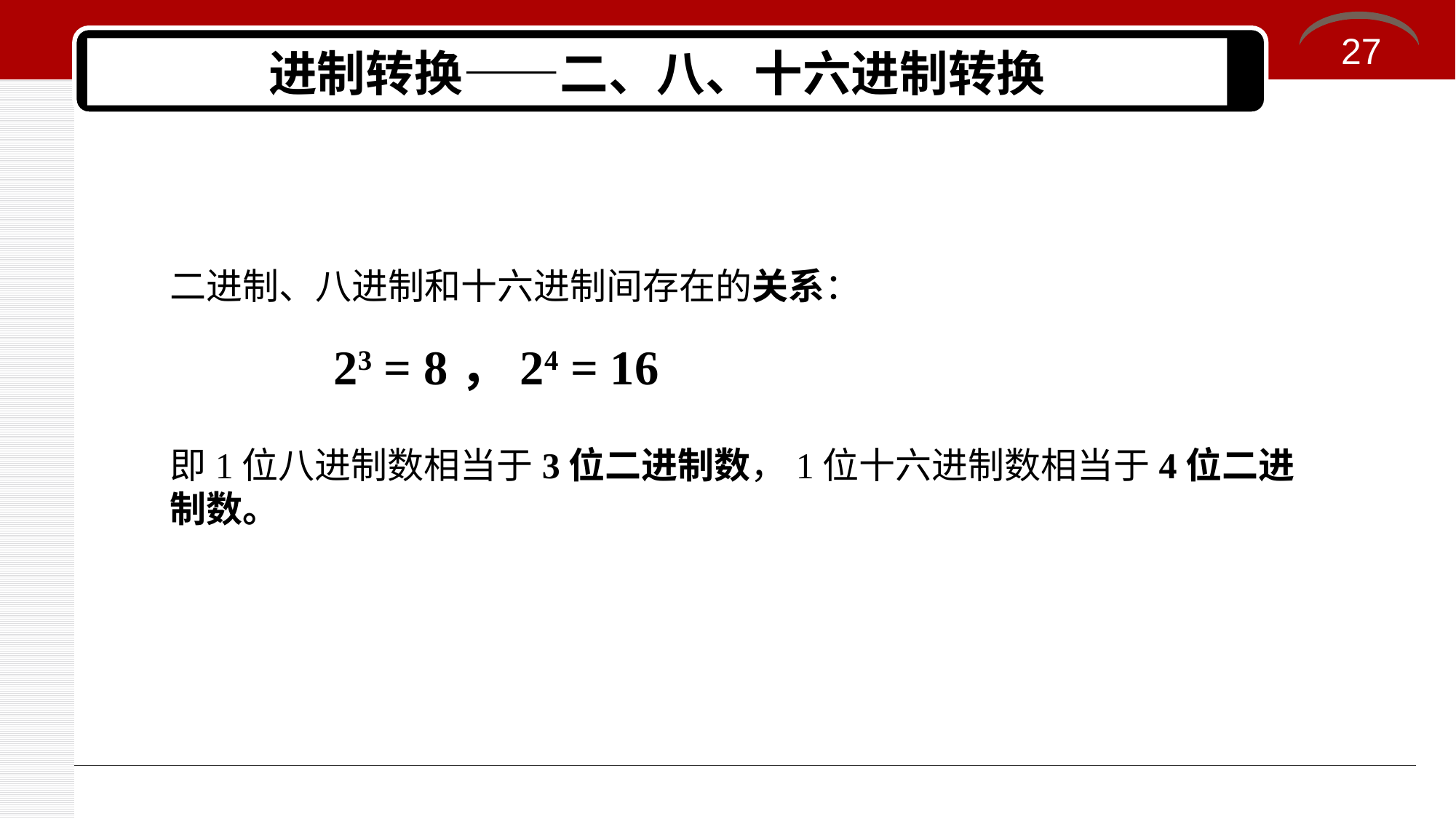

27
# 进制转换——二、八、十六进制转换
二进制、八进制和十六进制间存在的关系：
23 = 8，24 = 16
即1位八进制数相当于3位二进制数，1位十六进制数相当于4位二进制数。